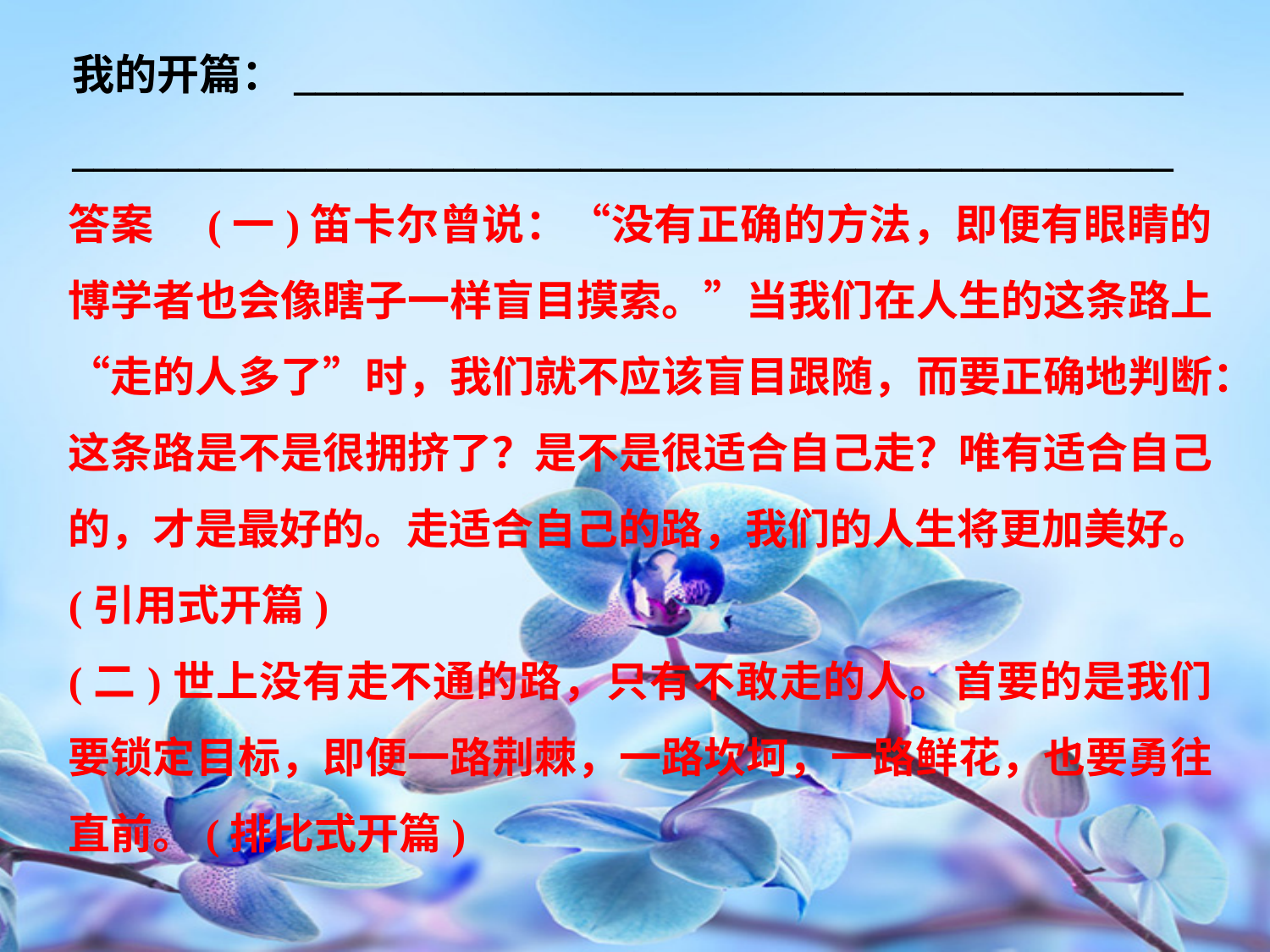

我的开篇：__________________________________________
____________________________________________________
答案　(一)笛卡尔曾说：“没有正确的方法，即便有眼睛的博学者也会像瞎子一样盲目摸索。”当我们在人生的这条路上“走的人多了”时，我们就不应该盲目跟随，而要正确地判断：这条路是不是很拥挤了？是不是很适合自己走？唯有适合自己的，才是最好的。走适合自己的路，我们的人生将更加美好。(引用式开篇)
(二)世上没有走不通的路，只有不敢走的人。首要的是我们要锁定目标，即便一路荆棘，一路坎坷，一路鲜花，也要勇往直前。(排比式开篇)